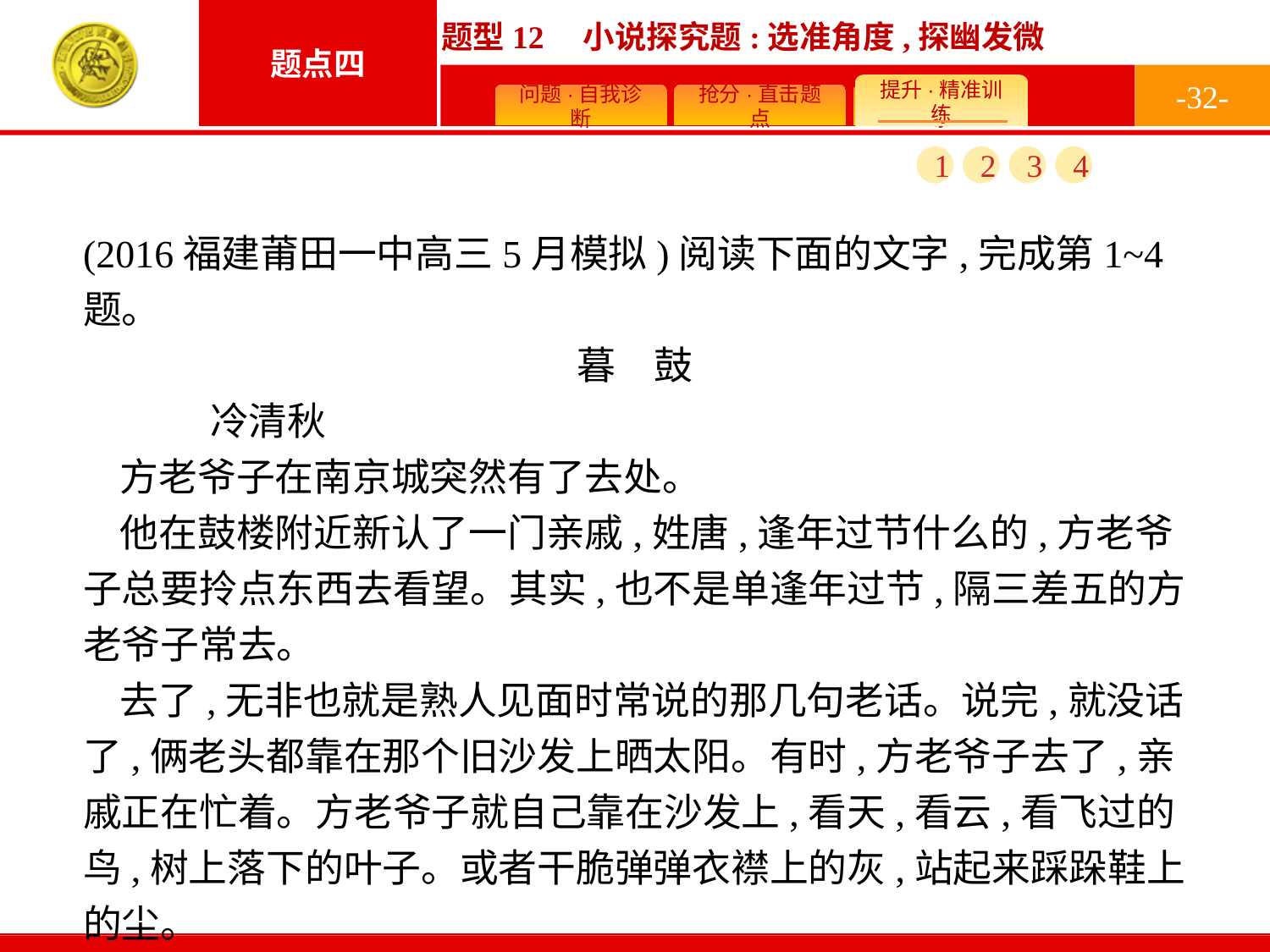

-32-
1
2
3
4
(2016福建莆田一中高三5月模拟)阅读下面的文字,完成第1~4题。
暮　鼓
	冷清秋
方老爷子在南京城突然有了去处。
他在鼓楼附近新认了一门亲戚,姓唐,逢年过节什么的,方老爷子总要拎点东西去看望。其实,也不是单逢年过节,隔三差五的方老爷子常去。
去了,无非也就是熟人见面时常说的那几句老话。说完,就没话了,俩老头都靠在那个旧沙发上晒太阳。有时,方老爷子去了,亲戚正在忙着。方老爷子就自己靠在沙发上,看天,看云,看飞过的鸟,树上落下的叶子。或者干脆弹弹衣襟上的灰,站起来踩跺鞋上的尘。